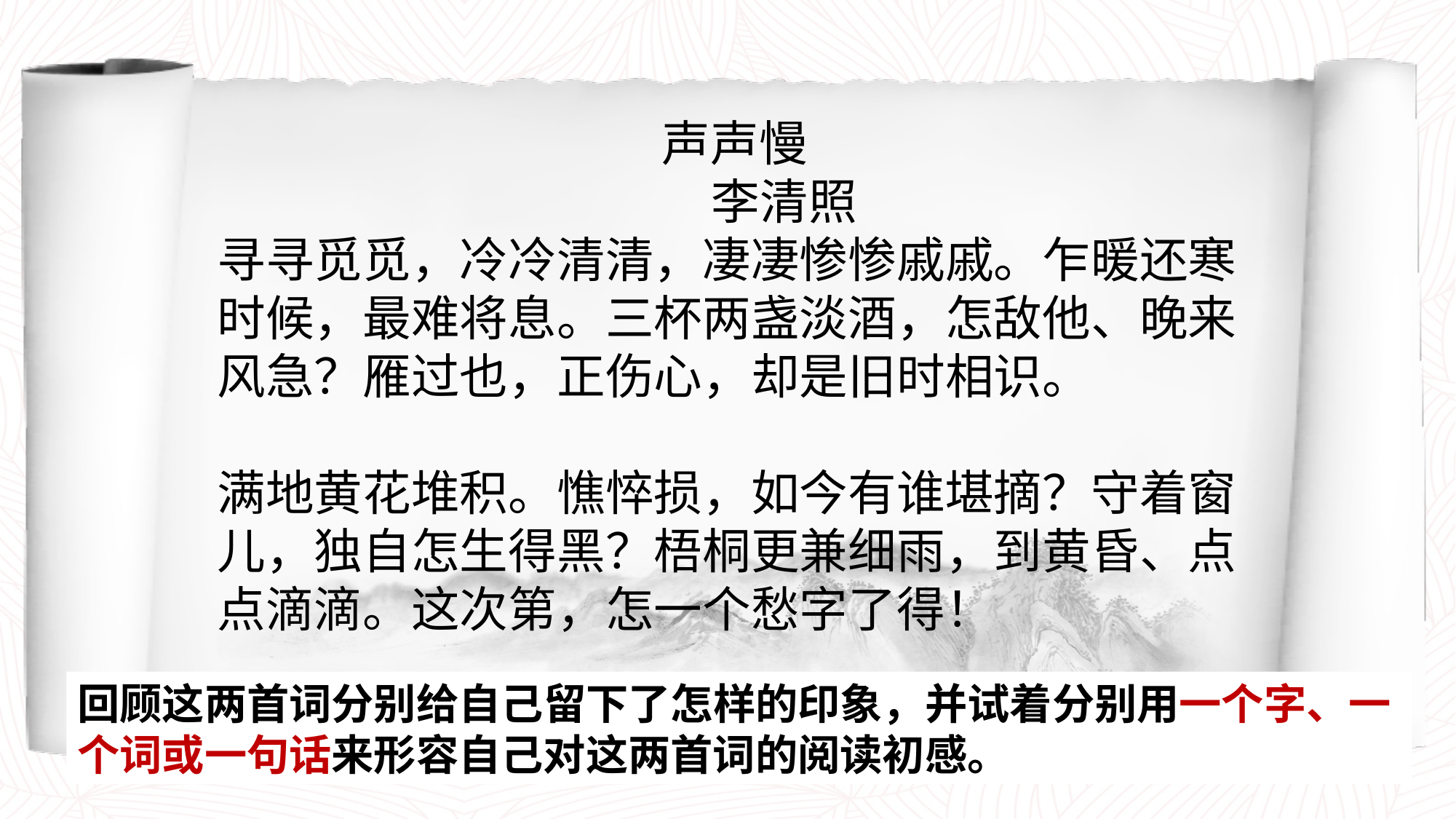

声声慢
        李清照
寻寻觅觅，冷冷清清，凄凄惨惨戚戚。乍暖还寒时候，最难将息。三杯两盏淡酒，怎敌他、晚来风急？雁过也，正伤心，却是旧时相识。

满地黄花堆积。憔悴损，如今有谁堪摘？守着窗儿，独自怎生得黑？梧桐更兼细雨，到黄昏、点点滴滴。这次第，怎一个愁字了得！
回顾这两首词分别给自己留下了怎样的印象，并试着分别用一个字、一个词或一句话来形容自己对这两首词的阅读初感。